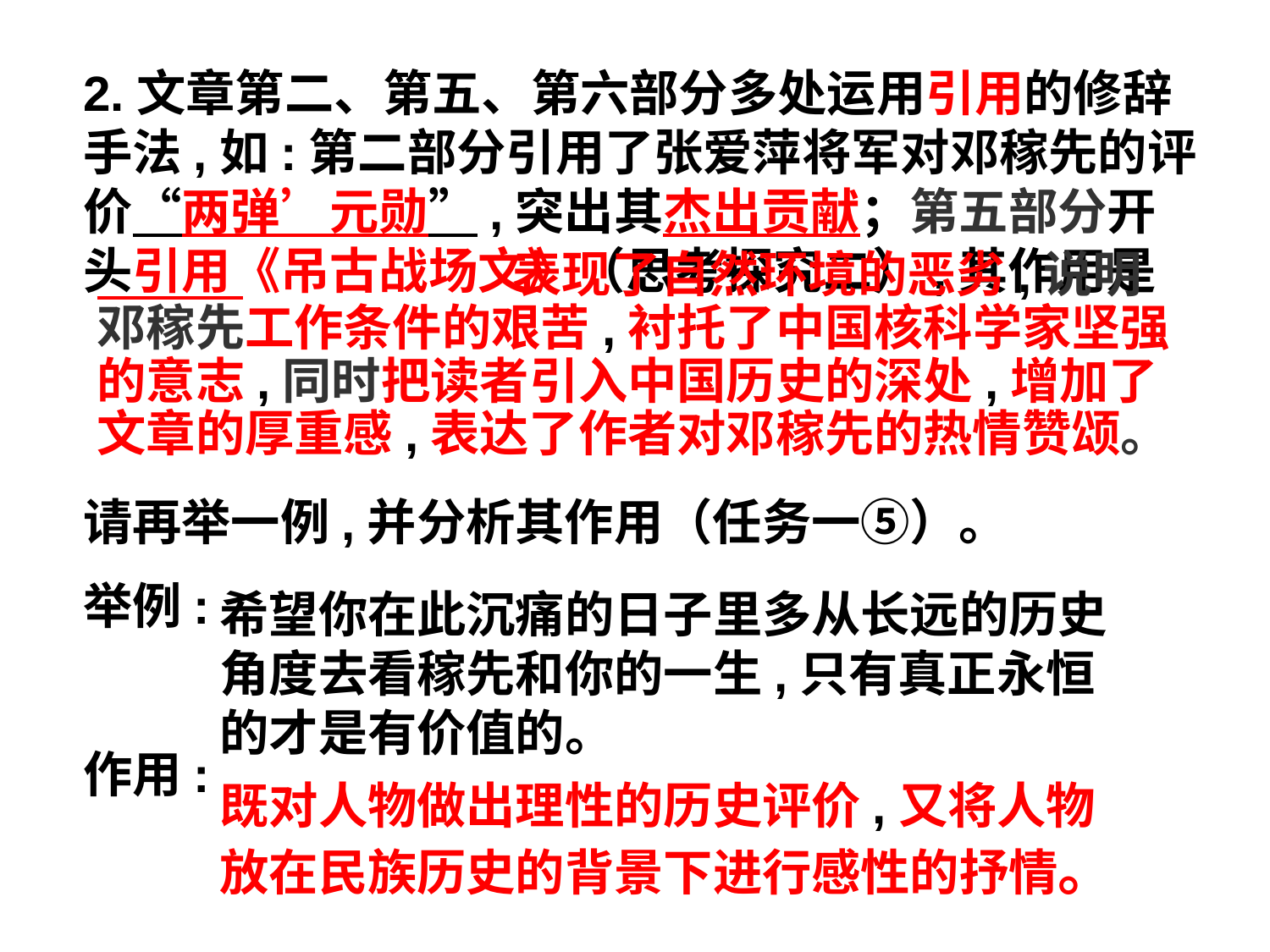

2.文章第二、第五、第六部分多处运用引用的修辞手法,如:第二部分引用了张爱萍将军对邓稼先的评价“两弹’元勋”,突出其杰出贡献；第五部分开头引用《吊古战场文》（思考探究二）,其作用是

请再举一例,并分析其作用（任务一⑤）。
举例:

作用:
                                    表现了自然环境的恶劣,说明邓稼先工作条件的艰苦,衬托了中国核科学家坚强的意志,同时把读者引入中国历史的深处,增加了文章的厚重感,表达了作者对邓稼先的热情赞颂。
希望你在此沉痛的日子里多从长远的历史角度去看稼先和你的一生,只有真正永恒的才是有价值的。
既对人物做出理性的历史评价,又将人物放在民族历史的背景下进行感性的抒情。